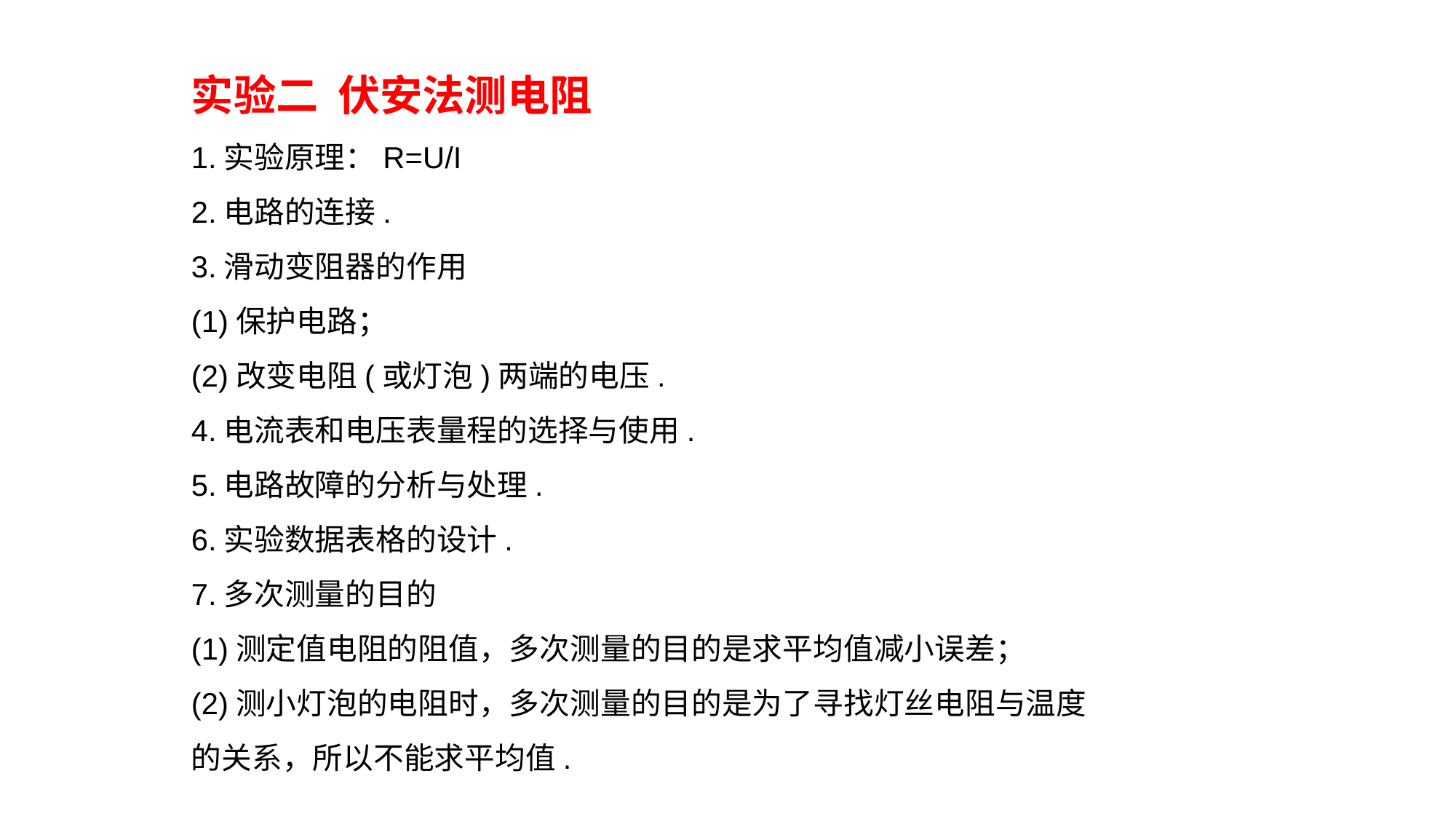

实验二  伏安法测电阻
1.实验原理：R=U/I
2.电路的连接.
3.滑动变阻器的作用
(1)保护电路；
(2)改变电阻(或灯泡)两端的电压.
4.电流表和电压表量程的选择与使用.
5.电路故障的分析与处理.
6.实验数据表格的设计.
7.多次测量的目的
(1)测定值电阻的阻值，多次测量的目的是求平均值减小误差；
(2)测小灯泡的电阻时，多次测量的目的是为了寻找灯丝电阻与温度的关系，所以不能求平均值.